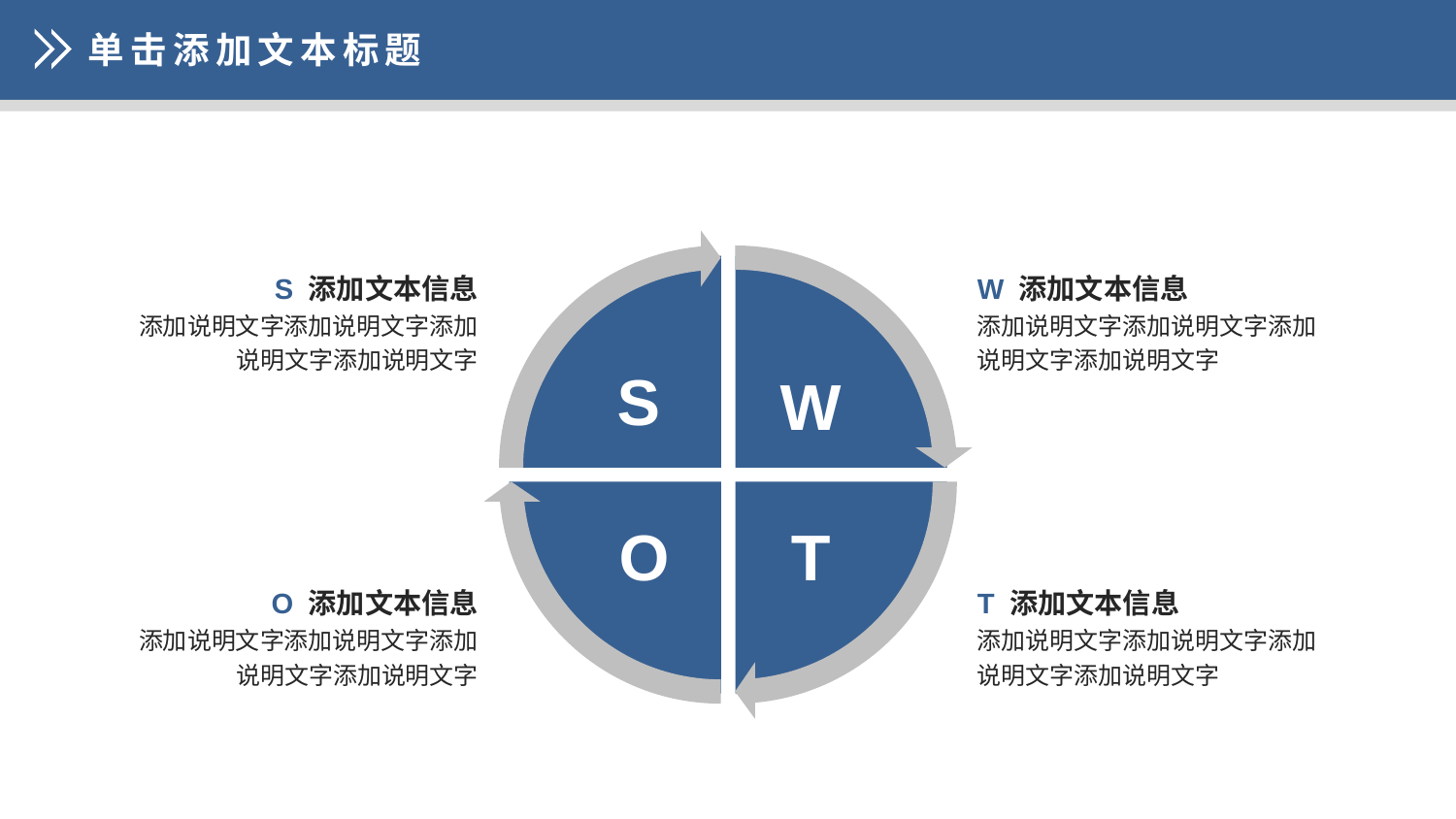

单击添加文本标题

S 添加文本信息
添加说明文字添加说明文字添加说明文字添加说明文字
W 添加文本信息
添加说明文字添加说明文字添加说明文字添加说明文字
S
W

O
T
O 添加文本信息
添加说明文字添加说明文字添加说明文字添加说明文字
T 添加文本信息
添加说明文字添加说明文字添加说明文字添加说明文字